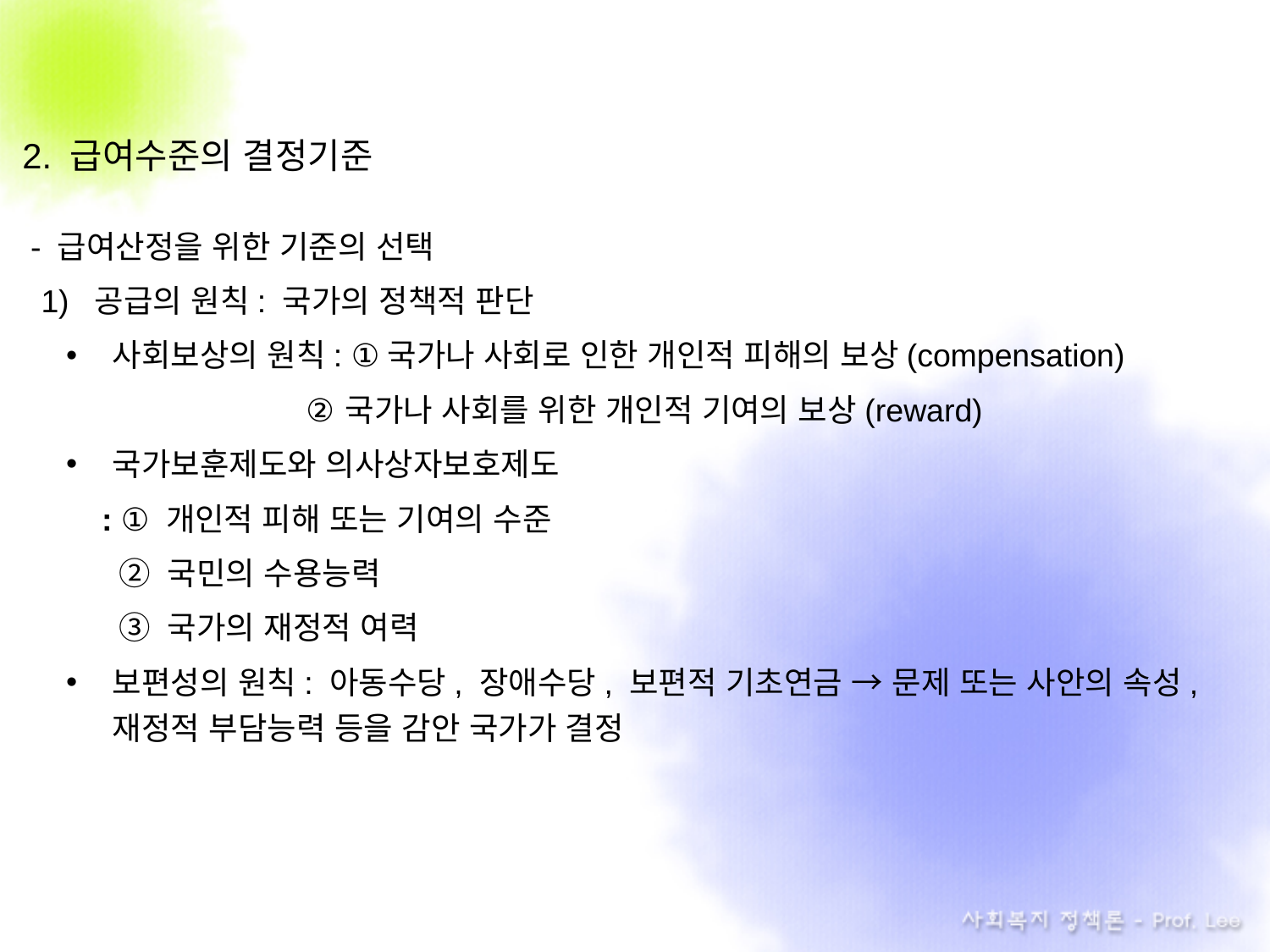

2. 급여수준의 결정기준

  - 급여산정을 위한 기준의 선택
1)  공급의 원칙: 국가의 정책적 판단
사회보상의 원칙: ①국가나 사회로 인한 개인적 피해의 보상(compensation)
                       .   ②국가나 사회를 위한 개인적 기여의 보상(reward)
국가보훈제도와 의사상자보호제도
    : ① 개인적 피해 또는 기여의 수준
      ② 국민의 수용능력
      ③ 국가의 재정적 여력
보편성의 원칙: 아동수당, 장애수당, 보편적 기초연금 → 문제 또는 사안의 속성, 재정적 부담능력 등을 감안 국가가 결정